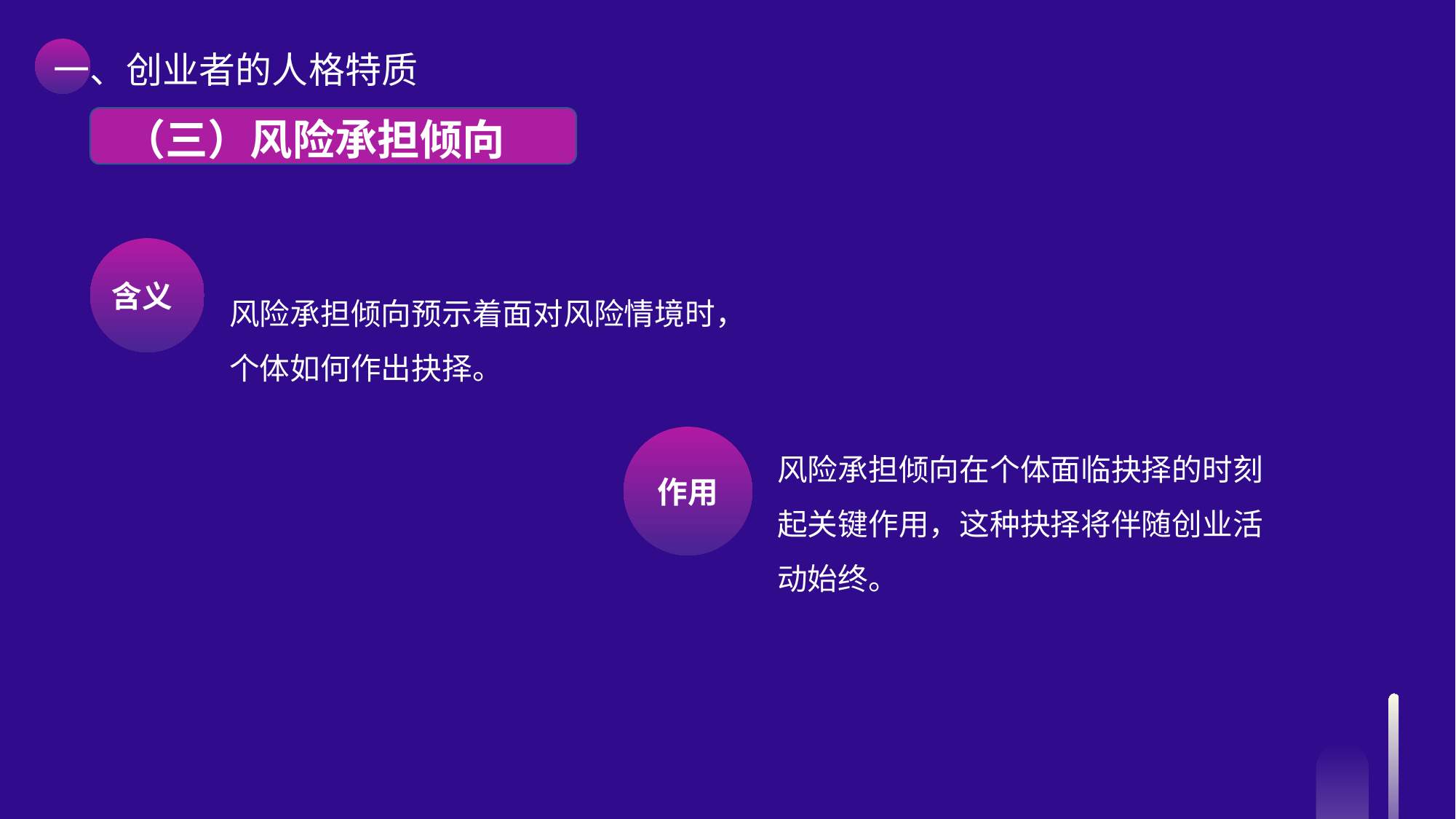

一、创业者的人格特质

 （三）风险承担倾向

风险承担倾向预示着面对风险情境时，个体如何作出抉择。
含义
作用
风险承担倾向在个体面临抉择的时刻起关键作用，这种抉择将伴随创业活动始终。